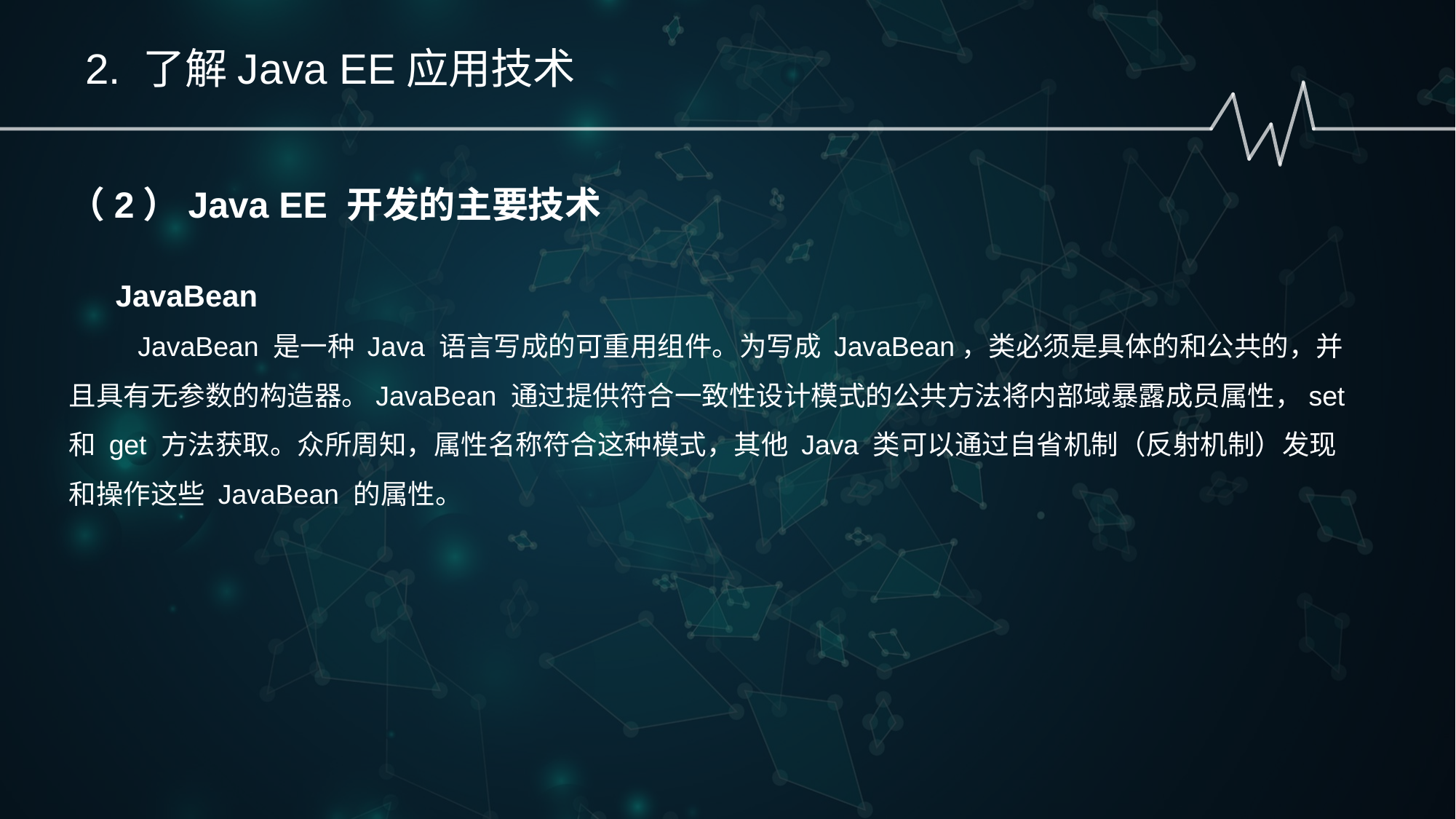

2. 了解Java EE应用技术
（2）Java EE 开发的主要技术

      JavaBean
         JavaBean 是一种 Java 语言写成的可重用组件。为写成 JavaBean，类必须是具体的和公共的，并且具有无参数的构造器。JavaBean 通过提供符合一致性设计模式的公共方法将内部域暴露成员属性，set 和 get 方法获取。众所周知，属性名称符合这种模式，其他 Java 类可以通过自省机制（反射机制）发现和操作这些 JavaBean 的属性。